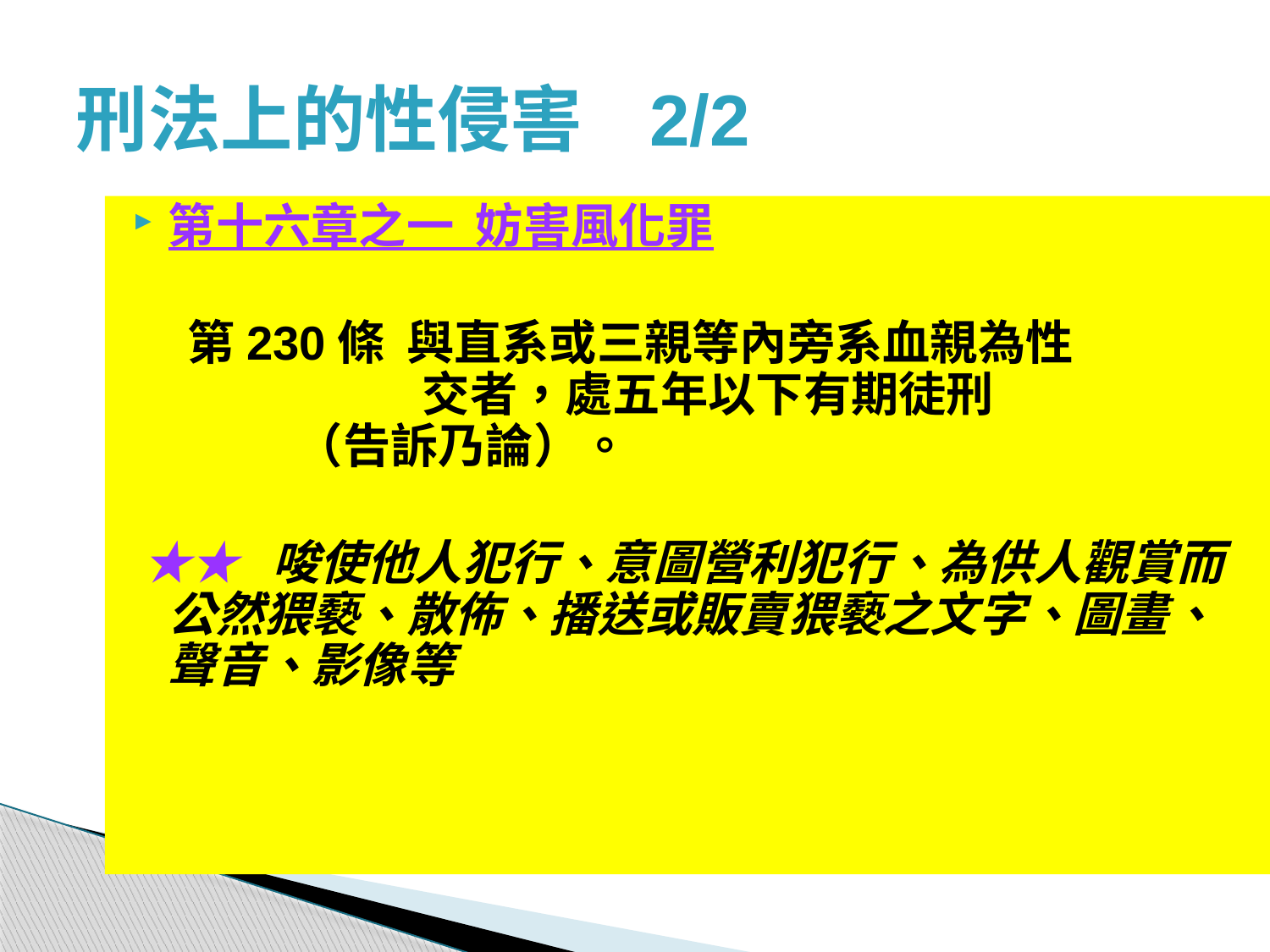

# 刑法上的性侵害   2/2
第十六章之一  妨害風化罪

    第230條  與直系或三親等內旁系血親為性  			交者，處五年以下有期徒刑    			（告訴乃論）。

 ★★  唆使他人犯行、意圖營利犯行、為供人觀賞而公然猥褻、散佈、播送或販賣猥褻之文字、圖畫、聲音、影像等